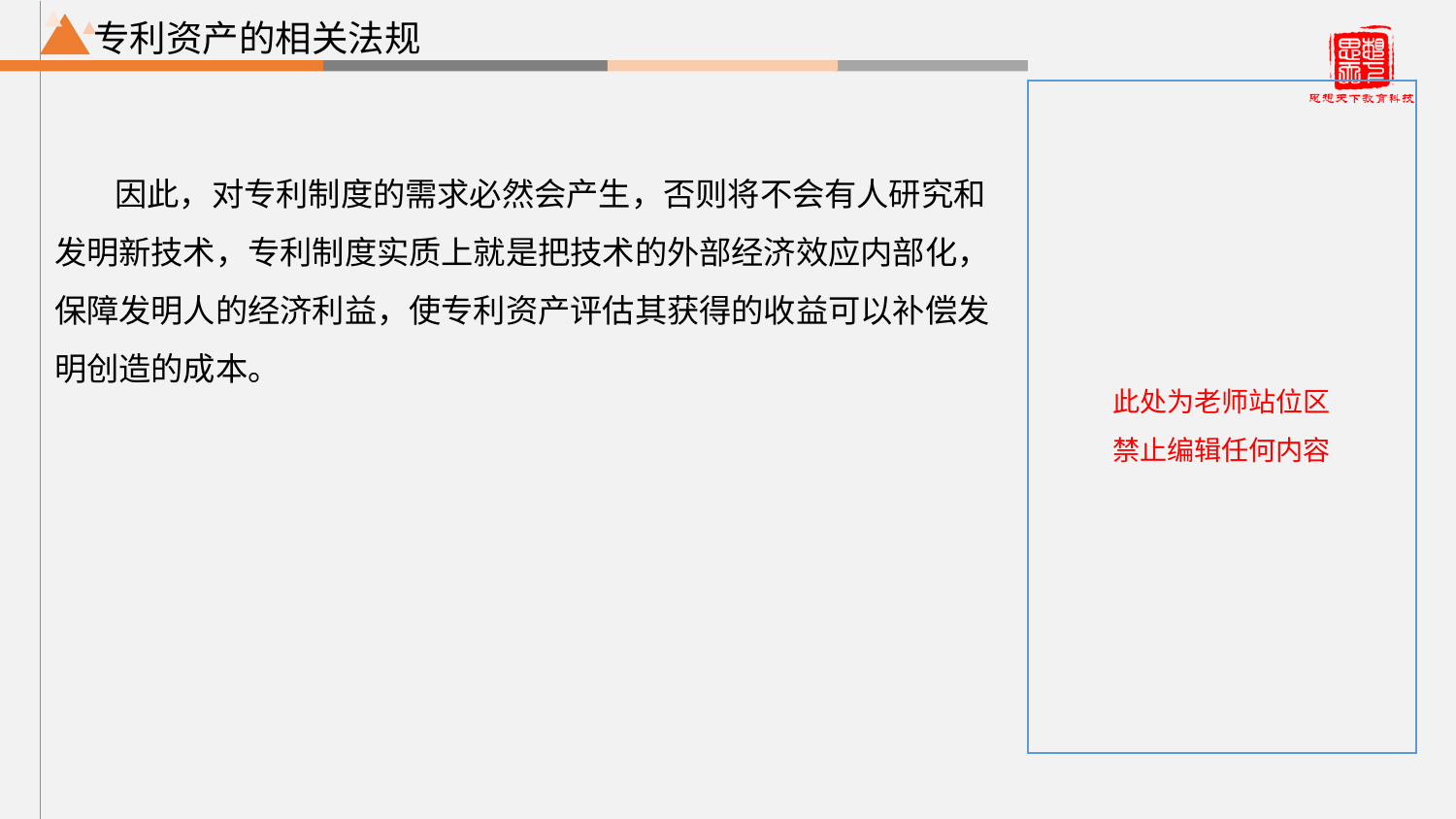

专利资产的相关法规
因此，对专利制度的需求必然会产生，否则将不会有人研究和发明新技术，专利制度实质上就是把技术的外部经济效应内部化，保障发明人的经济利益，使专利资产评估其获得的收益可以补偿发明创造的成本。
7